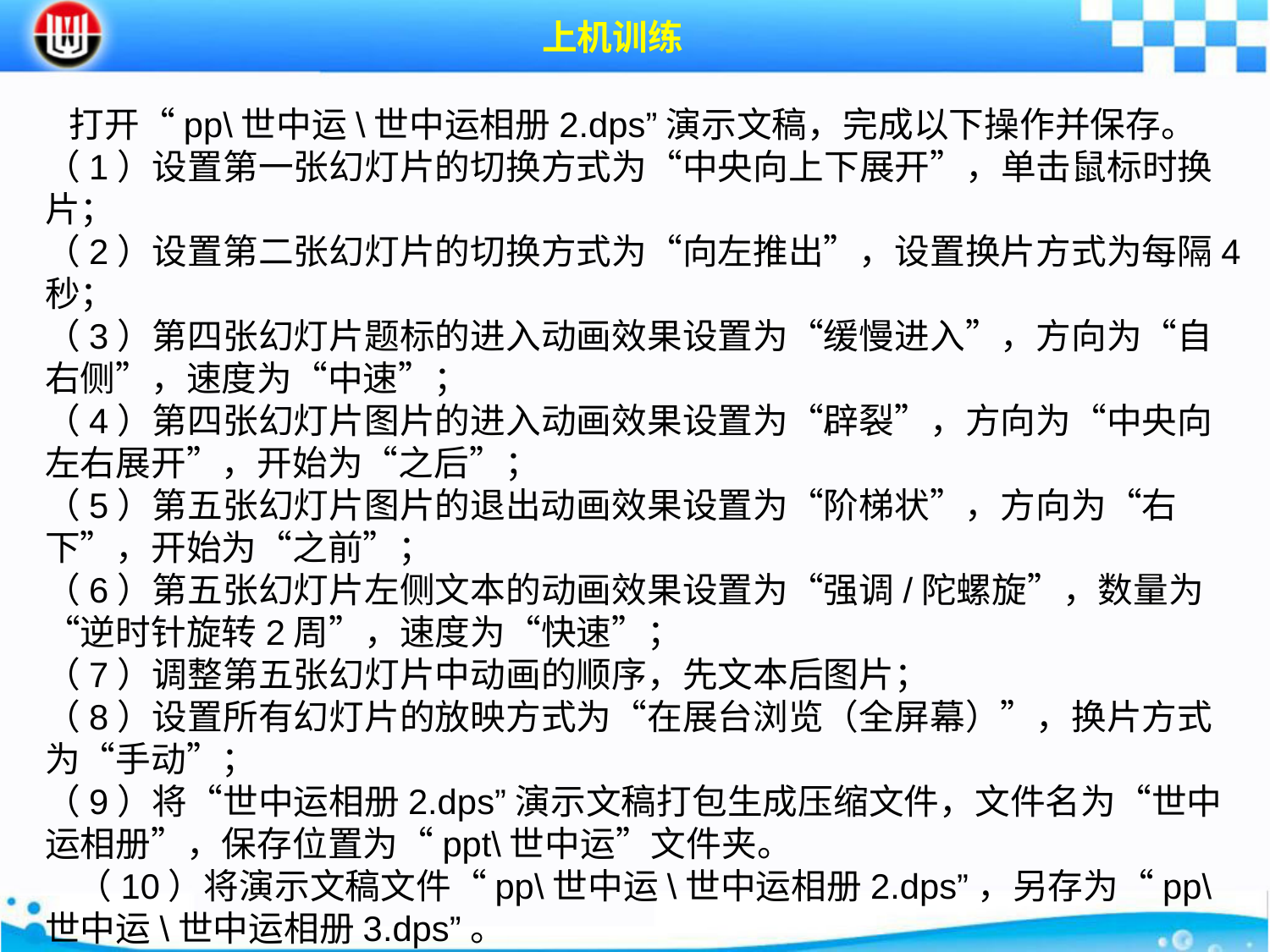

上机训练

  打开“pp\世中运\世中运相册2.dps”演示文稿，完成以下操作并保存。（1）设置第一张幻灯片的切换方式为“中央向上下展开”，单击鼠标时换片；（2）设置第二张幻灯片的切换方式为“向左推出”，设置换片方式为每隔4秒；（3）第四张幻灯片题标的进入动画效果设置为“缓慢进入”，方向为“自右侧”，速度为“中速”；（4）第四张幻灯片图片的进入动画效果设置为“辟裂”，方向为“中央向左右展开”，开始为“之后”；（5）第五张幻灯片图片的退出动画效果设置为“阶梯状”，方向为“右下”，开始为“之前”；（6）第五张幻灯片左侧文本的动画效果设置为“强调/陀螺旋”，数量为“逆时针旋转2周”，速度为“快速”；（7）调整第五张幻灯片中动画的顺序，先文本后图片；（8）设置所有幻灯片的放映方式为“在展台浏览（全屏幕）”，换片方式为“手动”；（9）将“世中运相册2.dps”演示文稿打包生成压缩文件，文件名为“世中运相册”，保存位置为“ppt\世中运”文件夹。（10）将演示文稿文件“pp\世中运\世中运相册2.dps”，另存为“pp\世中运\世中运相册3.dps”。